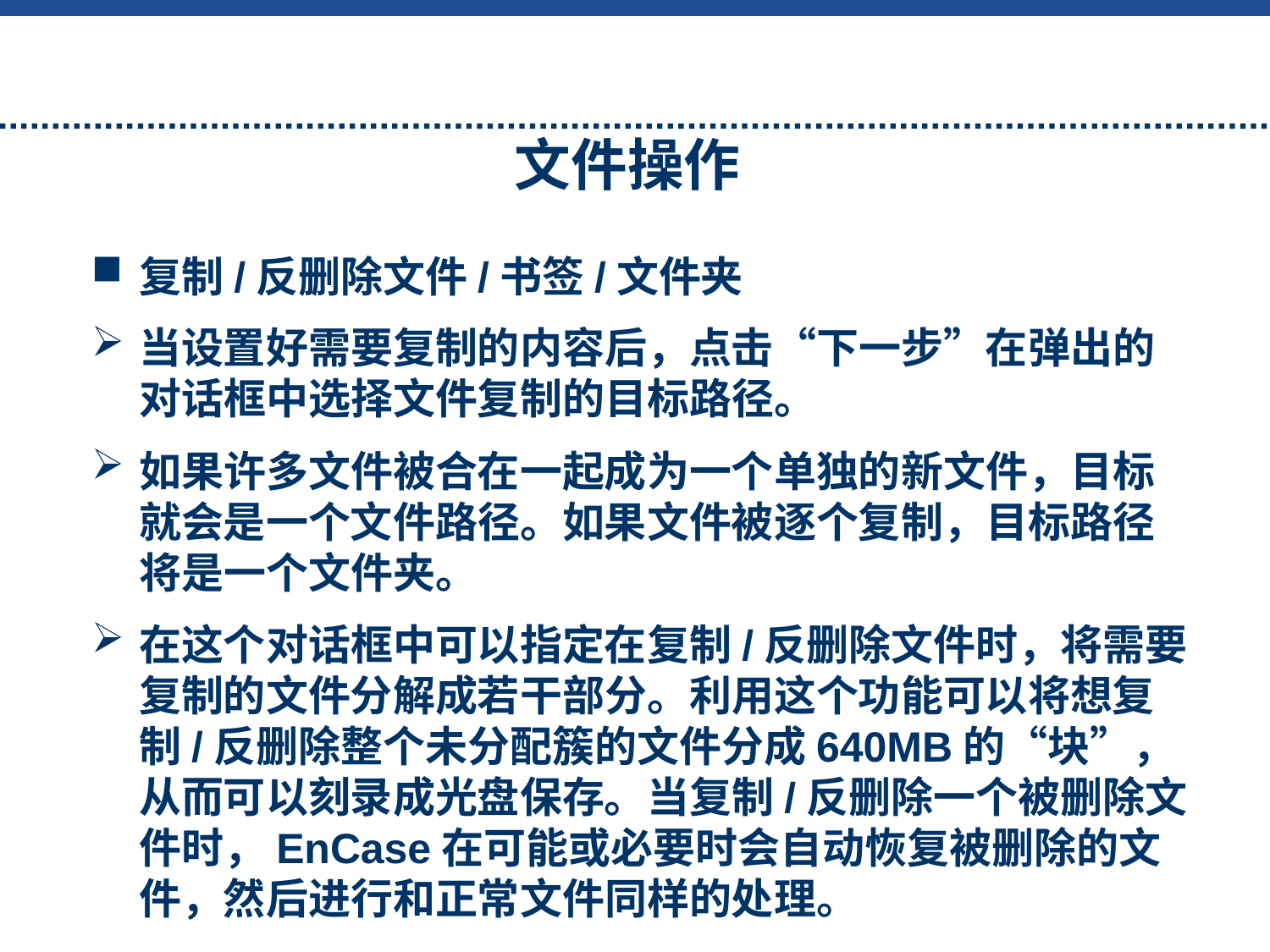

文件操作
复制/反删除文件/书签/文件夹
当设置好需要复制的内容后，点击“下一步”在弹出的对话框中选择文件复制的目标路径。
如果许多文件被合在一起成为一个单独的新文件，目标就会是一个文件路径。如果文件被逐个复制，目标路径将是一个文件夹。
在这个对话框中可以指定在复制/反删除文件时，将需要复制的文件分解成若干部分。利用这个功能可以将想复制/反删除整个未分配簇的文件分成640MB的“块”，从而可以刻录成光盘保存。当复制/反删除一个被删除文件时，EnCase在可能或必要时会自动恢复被删除的文件，然后进行和正常文件同样的处理。